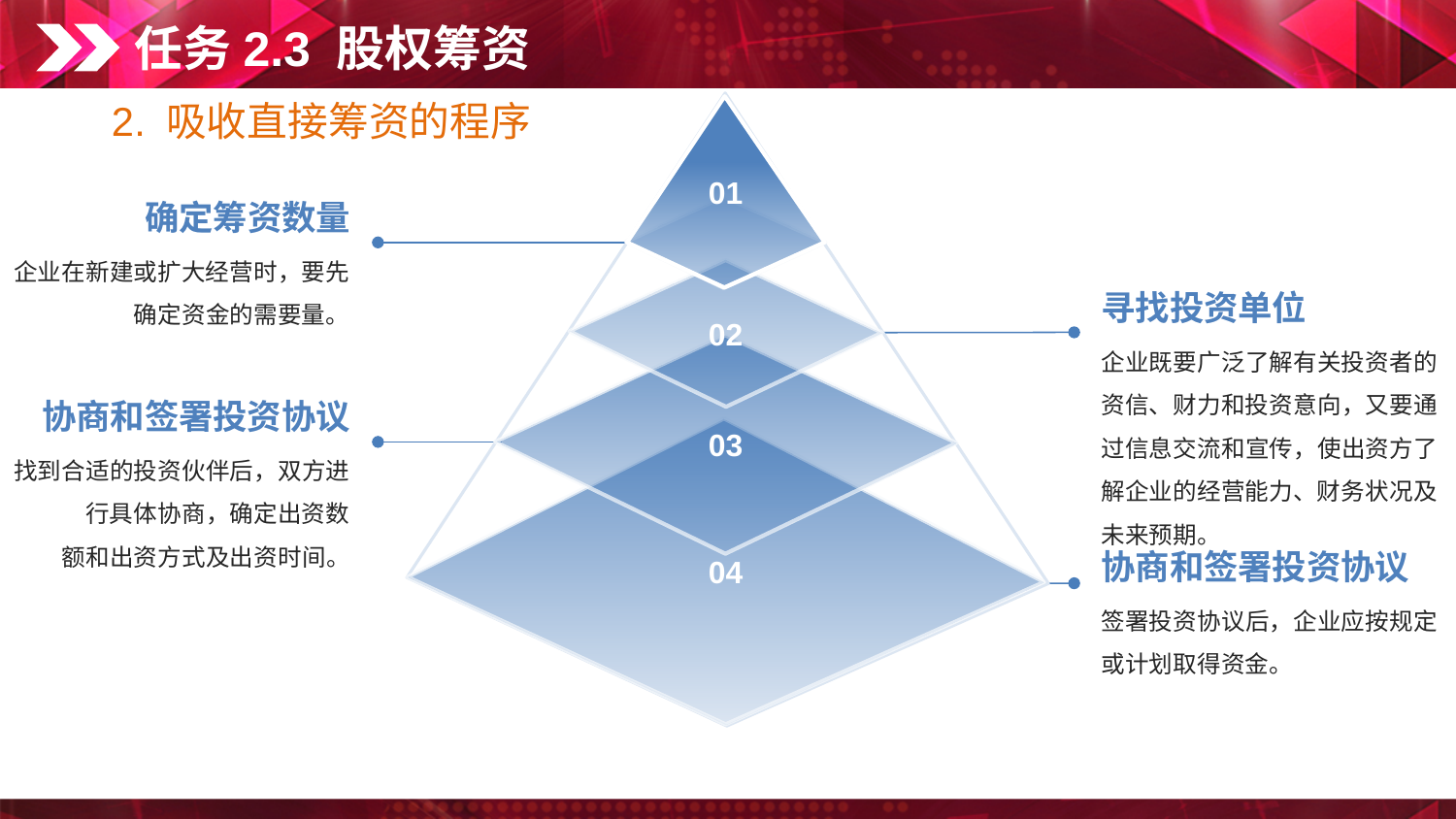

任务2.3 股权筹资

2. 吸收直接筹资的程序

01
确定筹资数量

企业在新建或扩大经营时，要先确定资金的需要量。
寻找投资单位
02
企业既要广泛了解有关投资者的资信、财力和投资意向，又要通
过信息交流和宣传，使出资方了解企业的经营能力、财务状况及未来预期。
03
协商和签署投资协议
04
找到合适的投资伙伴后，双方进行具体协商，确定出资数
额和出资方式及出资时间。
协商和签署投资协议
签署投资协议后，企业应按规定或计划取得资金。